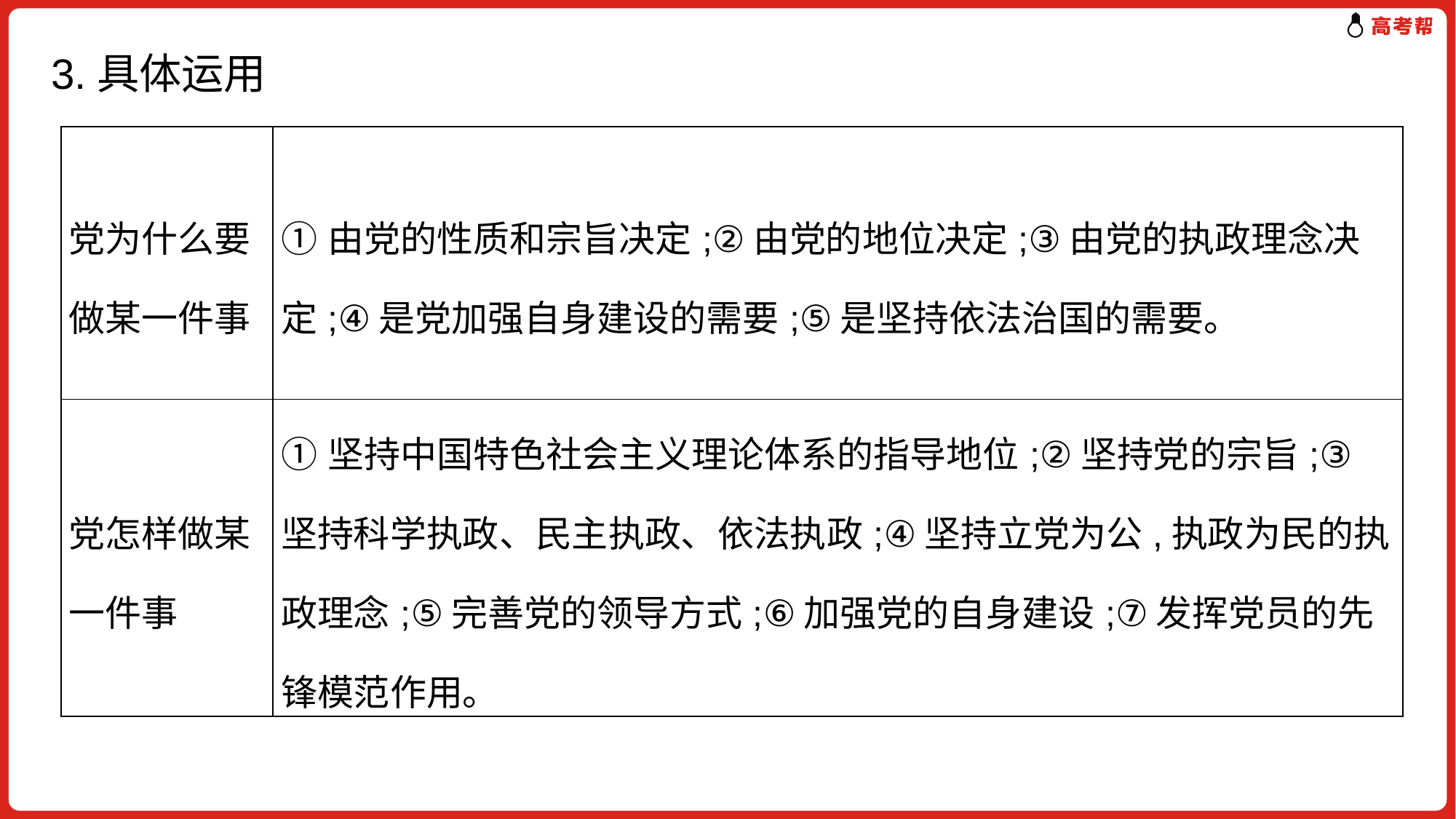

# 3.具体运用
| 党为什么要做某一件事 | ①由党的性质和宗旨决定;②由党的地位决定;③由党的执政理念决定;④是党加强自身建设的需要;⑤是坚持依法治国的需要。 |
| --- | --- |
| 党怎样做某一件事 | ①坚持中国特色社会主义理论体系的指导地位;②坚持党的宗旨;③坚持科学执政、民主执政、依法执政;④坚持立党为公,执政为民的执政理念;⑤完善党的领导方式;⑥加强党的自身建设;⑦发挥党员的先锋模范作用。 |